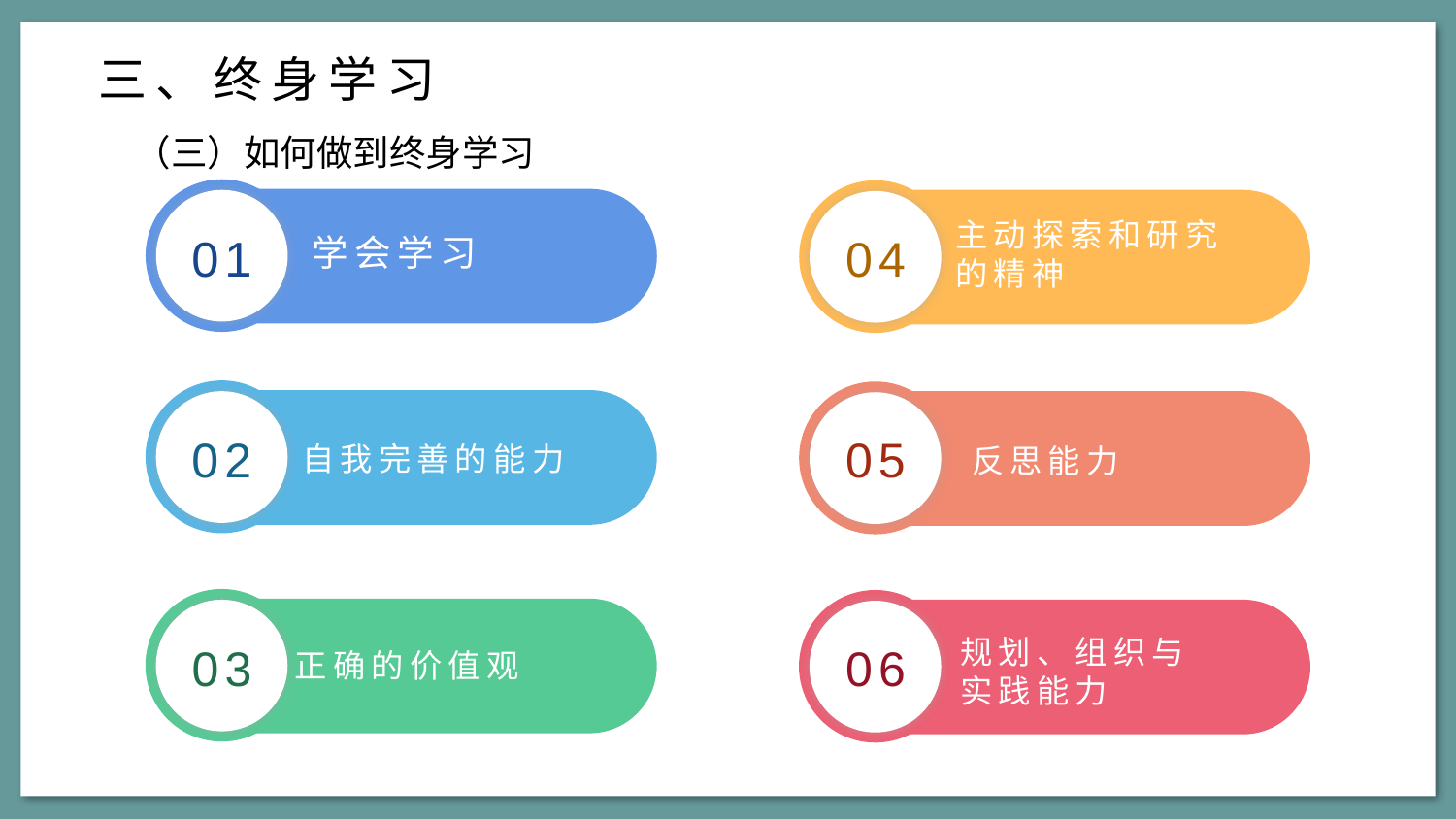

三、终身学习
（三）如何做到终身学习

主动探索和研究的精神
04
01
学会学习

05
02
自我完善的能力
反思能力

规划、组织与实践能力
06
03
正确的价值观